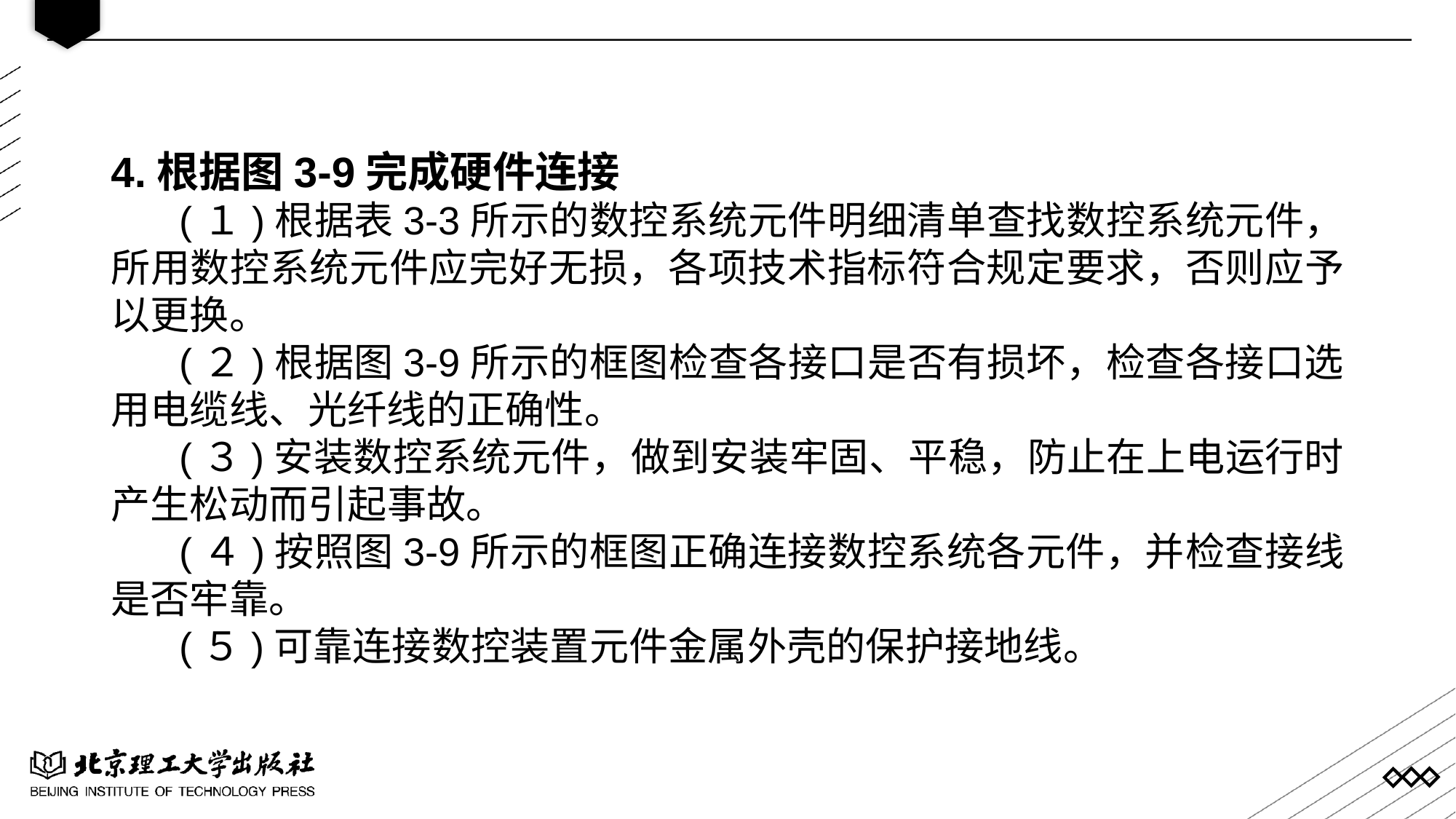

4.根据图3-9完成硬件连接
(１)根据表3-3所示的数控系统元件明细清单查找数控系统元件，所用数控系统元件应完好无损，各项技术指标符合规定要求，否则应予以更换。
(２)根据图3-9所示的框图检查各接口是否有损坏，检查各接口选用电缆线、光纤线的正确性。
(３)安装数控系统元件，做到安装牢固、平稳，防止在上电运行时产生松动而引起事故。
(４)按照图3-9所示的框图正确连接数控系统各元件，并检查接线是否牢靠。
(５)可靠连接数控装置元件金属外壳的保护接地线。